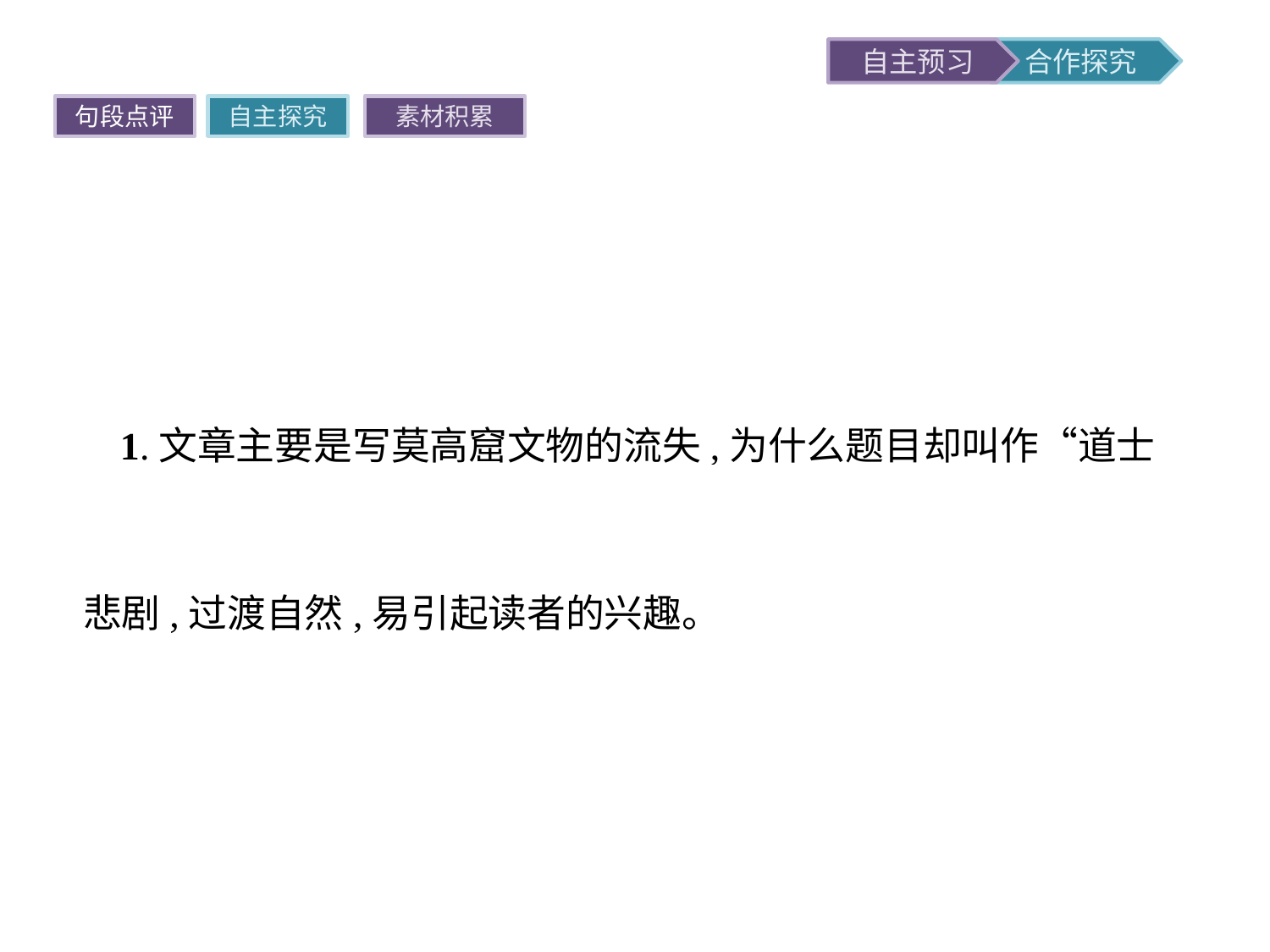

句段点评
自主探究
素材积累
1.文章主要是写莫高窟文物的流失,为什么题目却叫作“道士塔”?
提示文章以道士塔为线,引出王道士,由历史的怪胎说及民族的悲剧,过渡自然,易引起读者的兴趣。